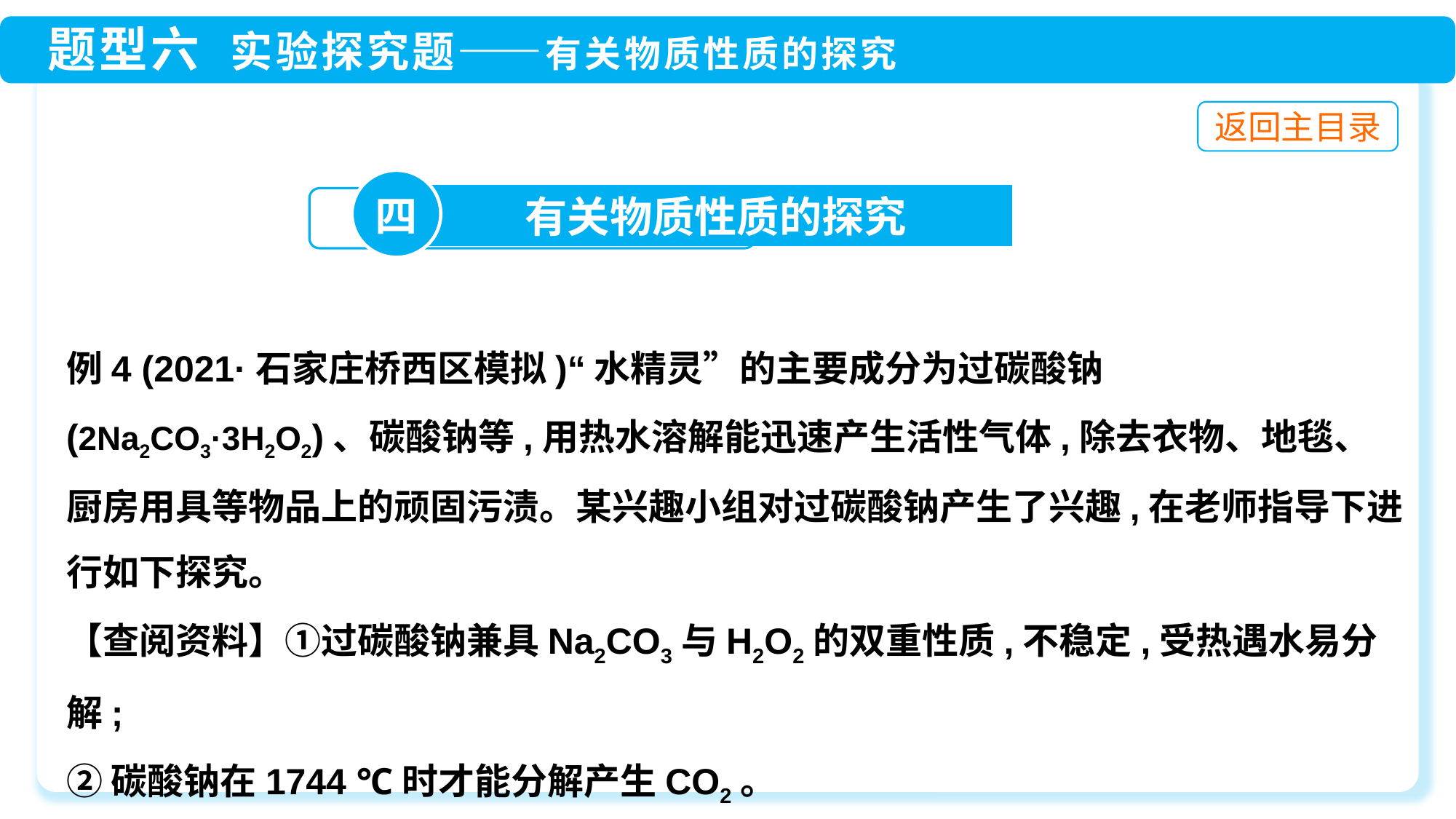

例4 (2021·石家庄桥西区模拟)“水精灵”的主要成分为过碳酸钠(2Na2CO3·3H2O2)、碳酸钠等,用热水溶解能迅速产生活性气体,除去衣物、地毯、厨房用具等物品上的顽固污渍。某兴趣小组对过碳酸钠产生了兴趣,在老师指导下进行如下探究。
【查阅资料】①过碳酸钠兼具Na2CO3与H2O2的双重性质,不稳定,受热遇水易分解;
②碳酸钠在1744 ℃时才能分解产生CO2。
探究Ⅰ:“水精灵”遇热水产生气体的成分。